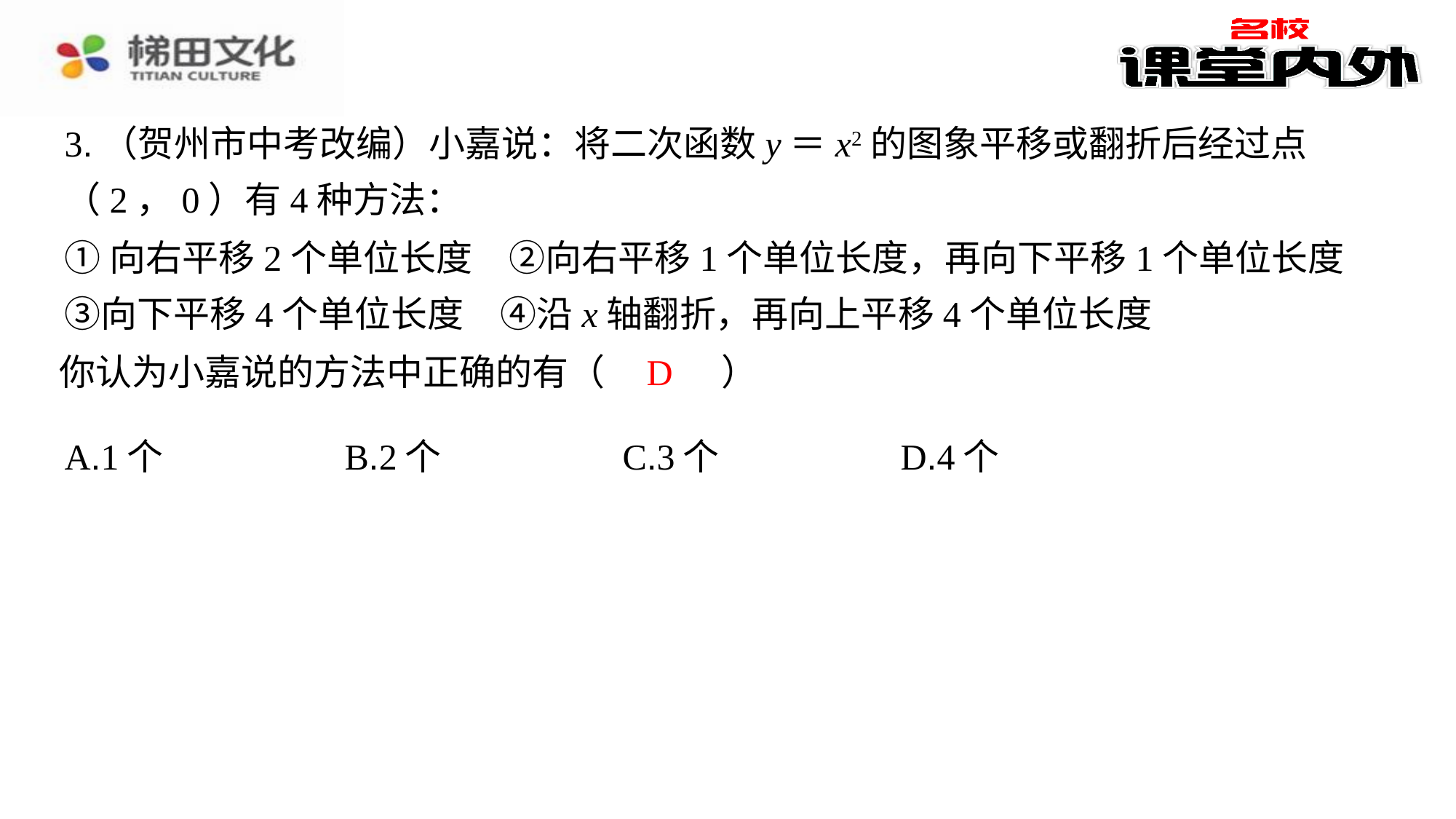

3.（贺州市中考改编）小嘉说：将二次函数y＝x2的图象平移或翻折后经过点（2，0）有4种方法：
①向右平移2个单位长度　②向右平移1个单位长度，再向下平移1个单位长度　③向下平移4个单位长度　④沿x轴翻折，再向上平移4个单位长度
D
你认为小嘉说的方法中正确的有（　D　）
| A.1个 | B.2个 | C.3个 | D.4个 |
| --- | --- | --- | --- |